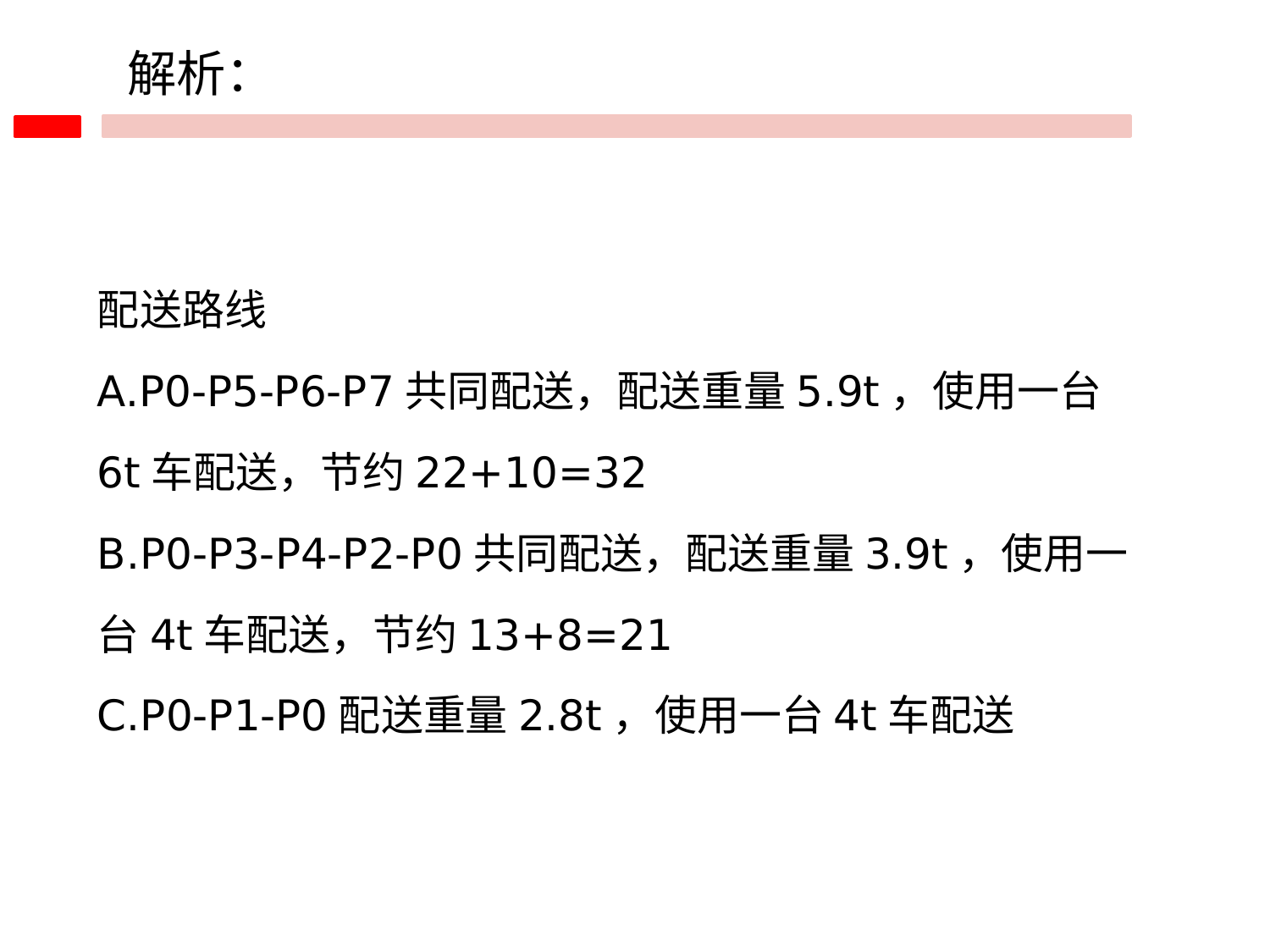

解析：
配送路线
A.P0-P5-P6-P7共同配送，配送重量5.9t，使用一台6t车配送，节约22+10=32
B.P0-P3-P4-P2-P0共同配送，配送重量3.9t，使用一台4t车配送，节约13+8=21
C.P0-P1-P0配送重量2.8t，使用一台4t车配送